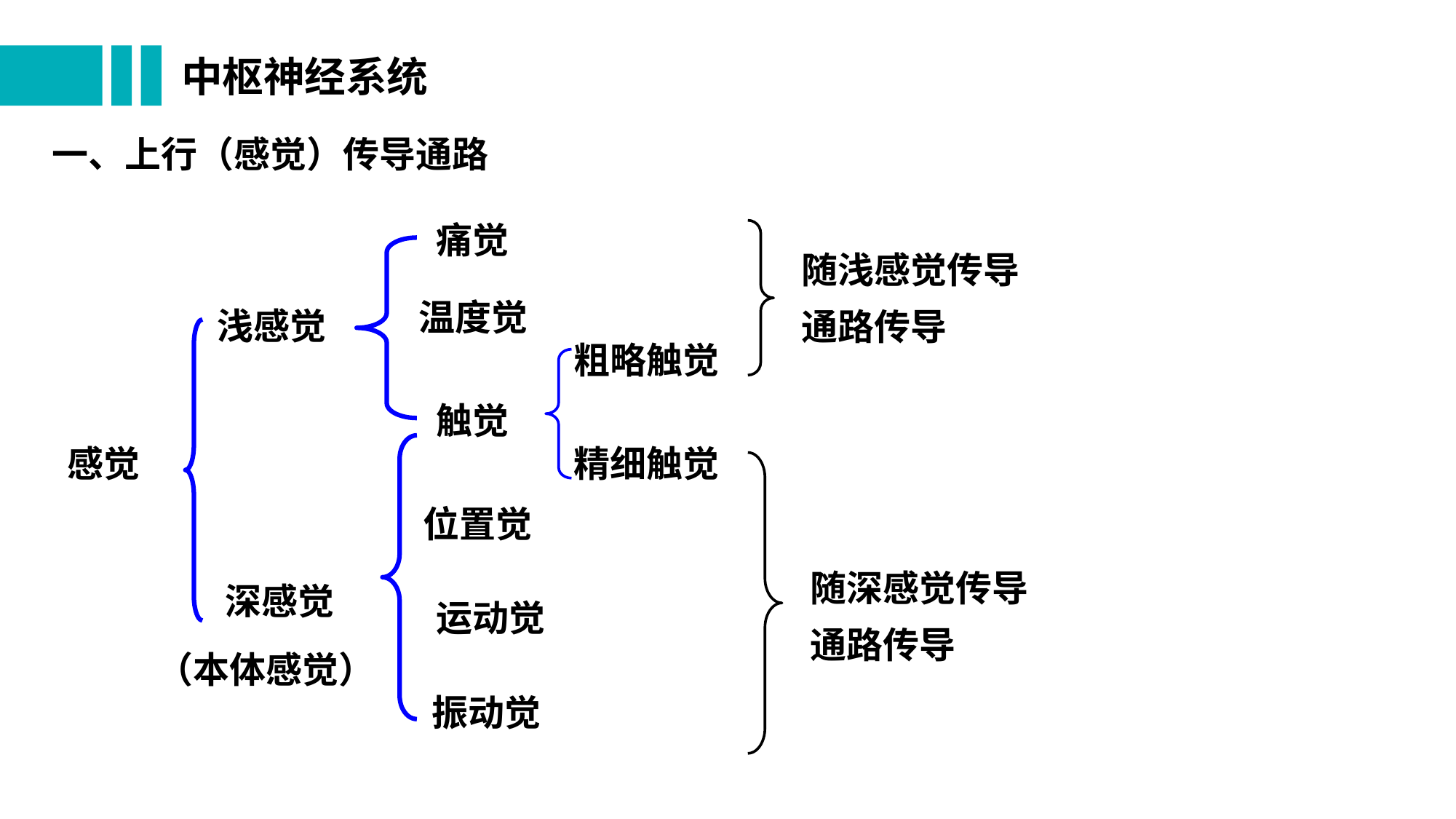

# 中枢神经系统

一、上行（感觉）传导通路
痛觉

随浅感觉传导通路传导

温度觉
浅感觉

粗略触觉

触觉
感觉

精细触觉

位置觉
随深感觉传导通路传导
深感觉
（本体感觉）
运动觉
振动觉